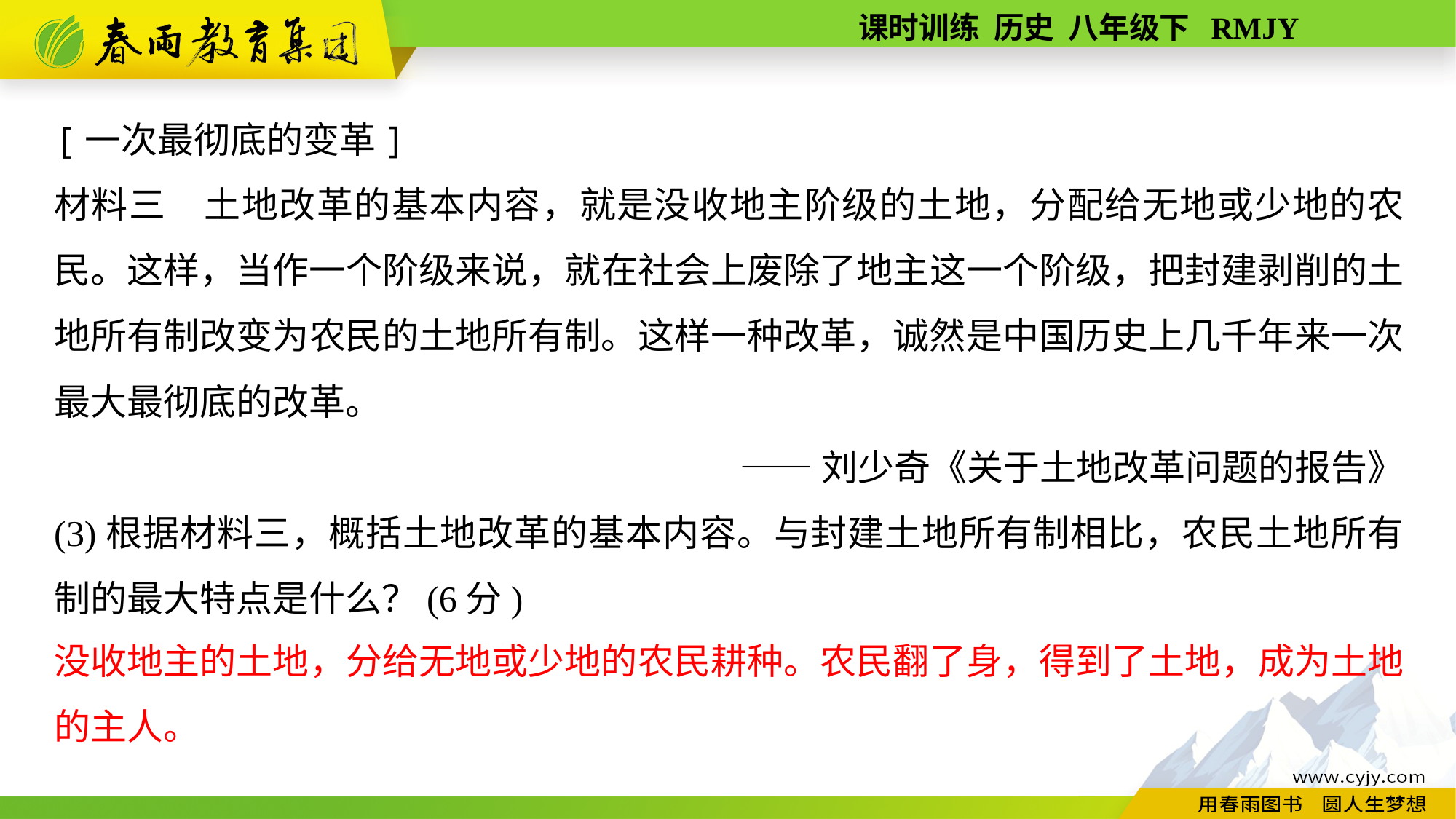

[一次最彻底的变革]
材料三　土地改革的基本内容，就是没收地主阶级的土地，分配给无地或少地的农民。这样，当作一个阶级来说，就在社会上废除了地主这一个阶级，把封建剥削的土地所有制改变为农民的土地所有制。这样一种改革，诚然是中国历史上几千年来一次最大最彻底的改革。
——刘少奇《关于土地改革问题的报告》
(3)根据材料三，概括土地改革的基本内容。与封建土地所有制相比，农民土地所有制的最大特点是什么？(6分)
没收地主的土地，分给无地或少地的农民耕种。农民翻了身，得到了土地，成为土地的主人。